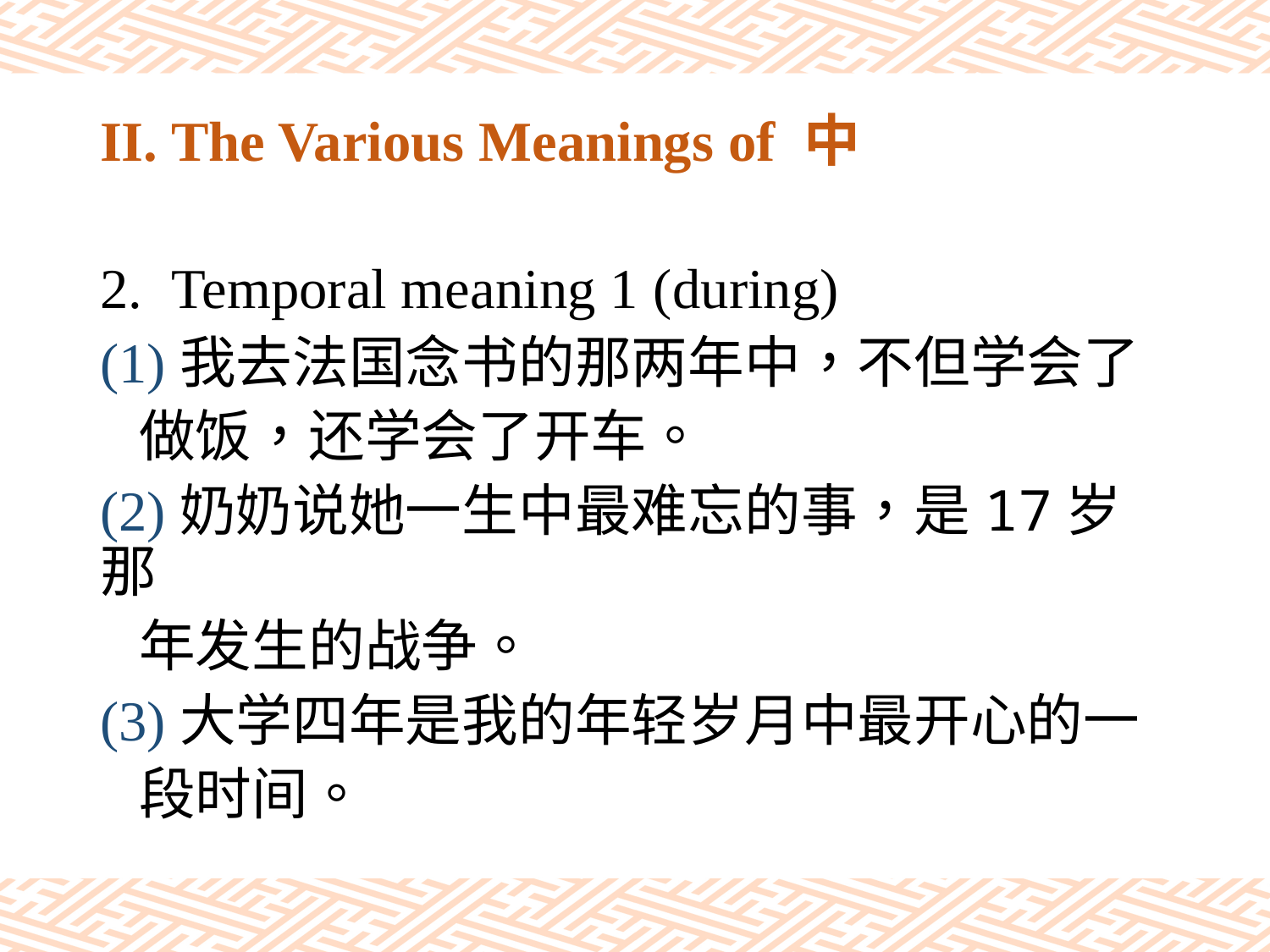

# II. The Various Meanings of 中
Temporal meaning 1 (during)
(1)我去法国念书的那两年中，不但学会了
  做饭，还学会了开车。
(2)奶奶说她一生中最难忘的事，是17岁那
  年发生的战争。
(3)大学四年是我的年轻岁月中最开心的一
  段时间。